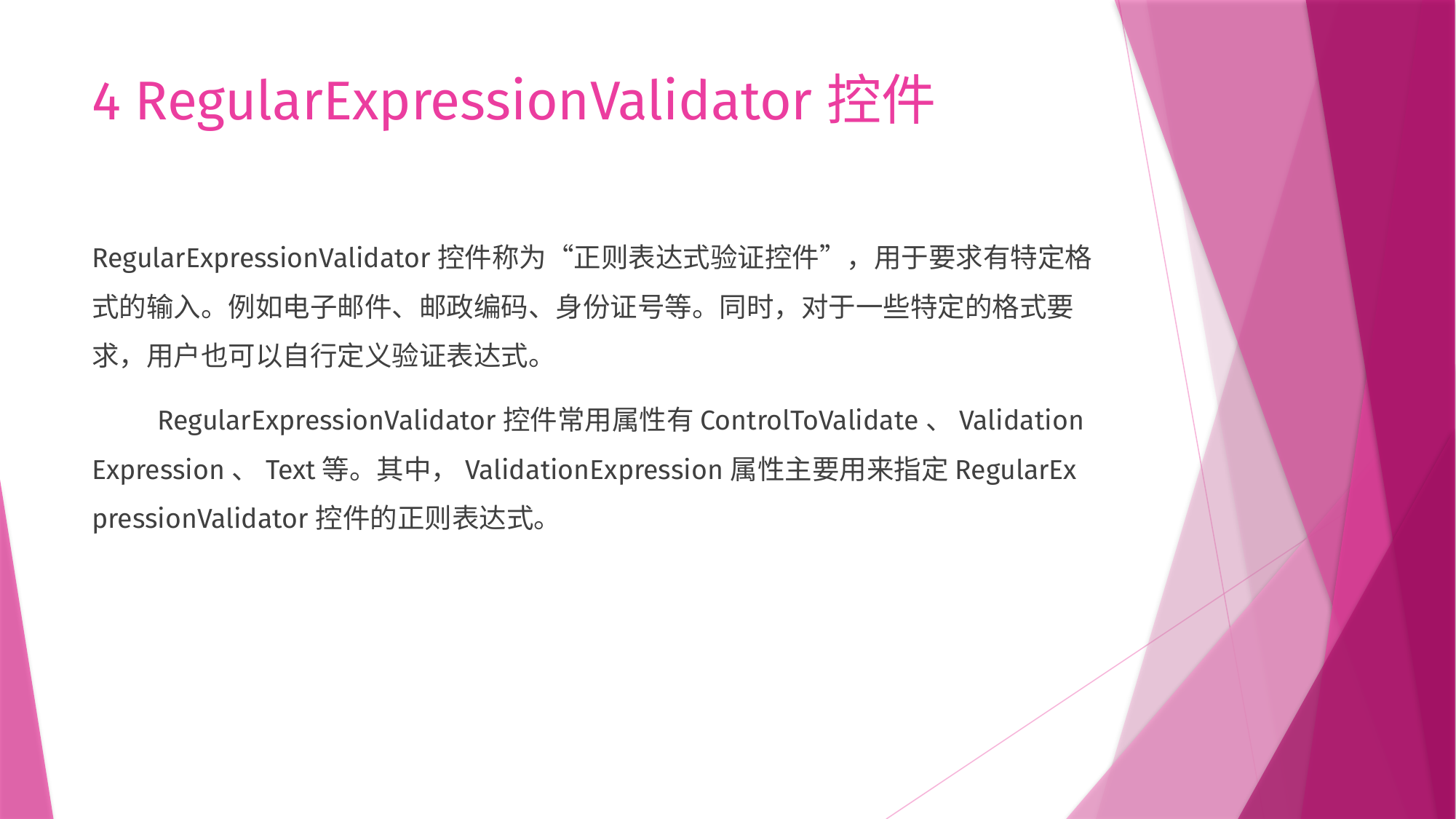

# 4 RegularExpressionValidator控件
RegularExpressionValidator控件称为“正则表达式验证控件”，用于要求有特定格式的输入。例如电子邮件、邮政编码、身份证号等。同时，对于一些特定的格式要求，用户也可以自行定义验证表达式。
         RegularExpressionValidator控件常用属性有ControlToValidate、Validation Expression、Text等。其中，ValidationExpression属性主要用来指定RegularEx pressionValidator控件的正则表达式。